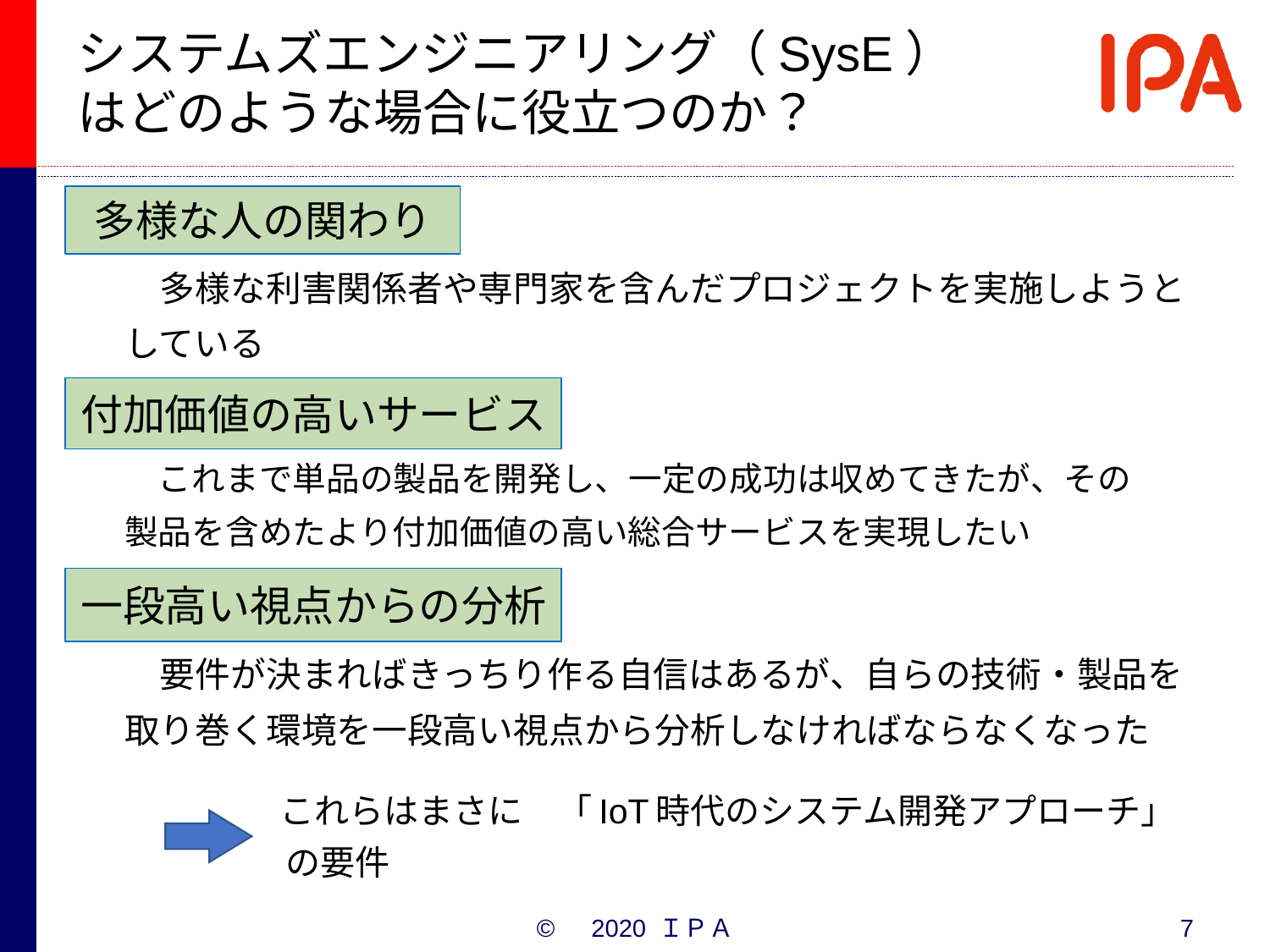

# システムズエンジニアリング（SysE） はどのような場合に役立つのか？
多様な人の関わり
　多様な利害関係者や専門家を含んだプロジェクトを実施しようと
している

付加価値の高いサービス
　これまで単品の製品を開発し、一定の成功は収めてきたが、その
製品を含めたより付加価値の高い総合サービスを実現したい

一段高い視点からの分析
　要件が決まればきっちり作る自信はあるが、自らの技術・製品を
取り巻く環境を一段高い視点から分析しなければならなくなった

　これらはまさに　「IoT時代のシステム開発アプローチ」
　の要件

©　2020 ＩＰＡ
7